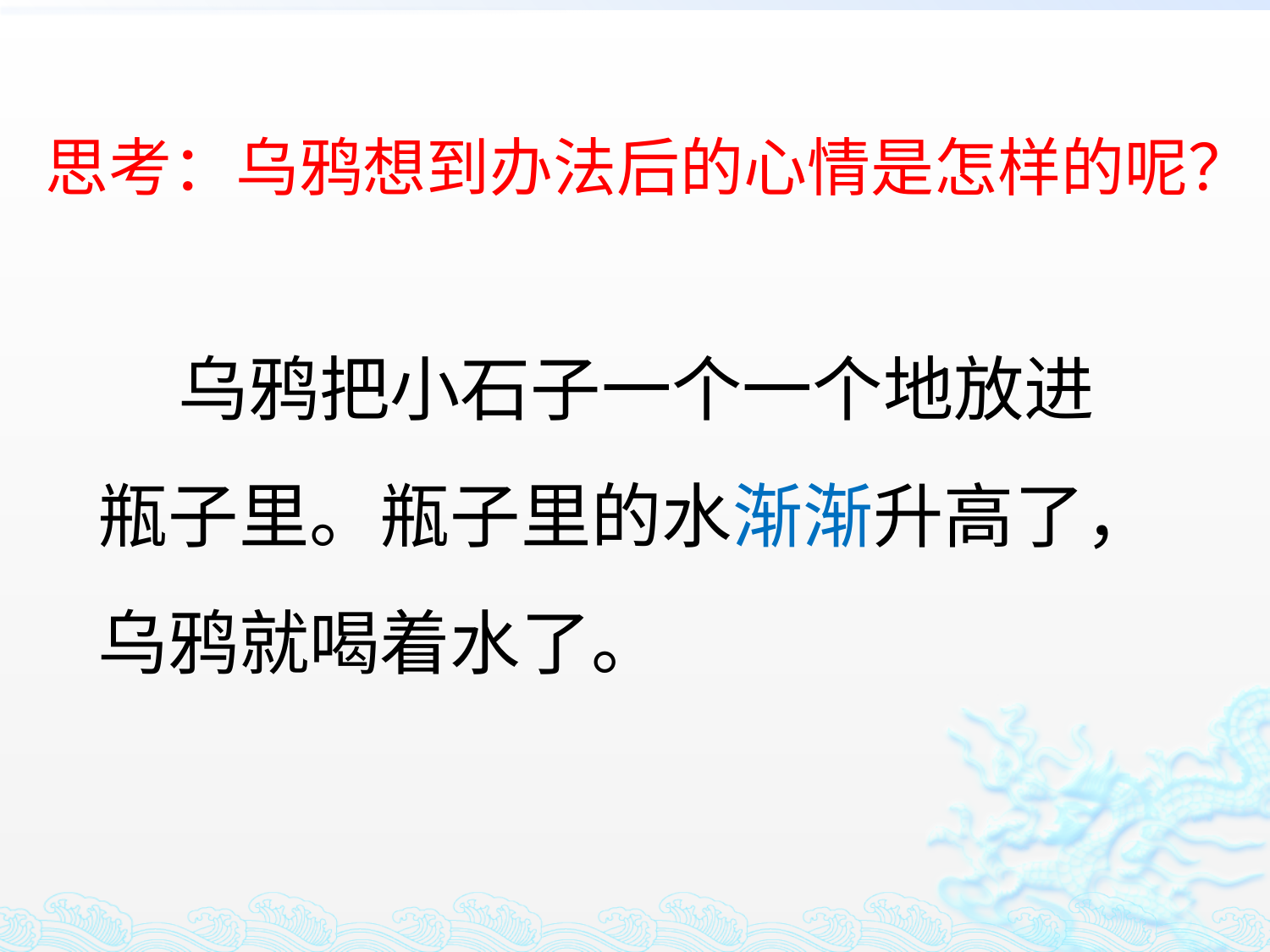

思考：乌鸦想到办法后的心情是怎样的呢？
    乌鸦把小石子一个一个地放进瓶子里。瓶子里的水渐渐升高了，乌鸦就喝着水了。